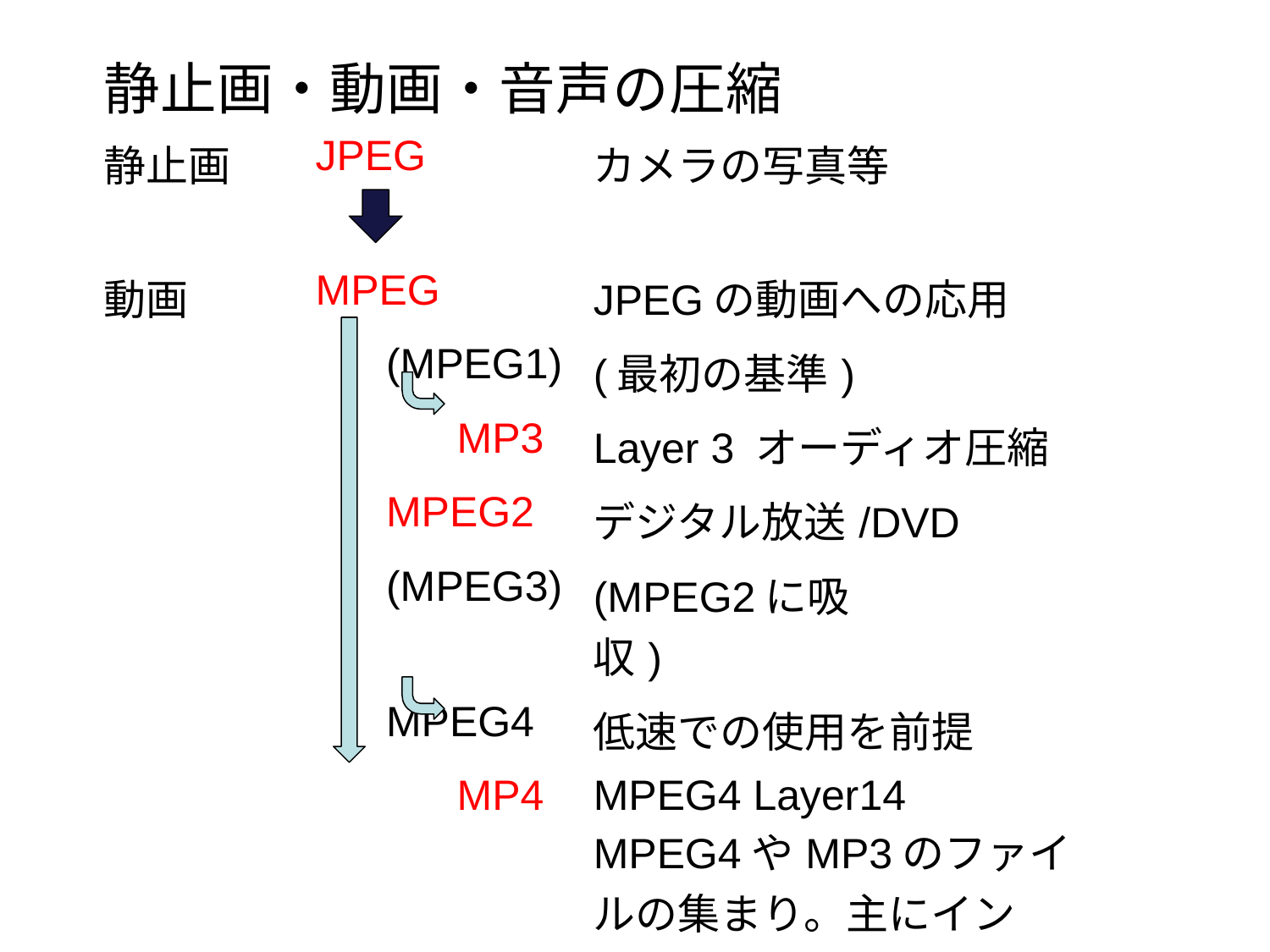

静止画・動画・音声の圧縮
| 静止画 | JPEG | JPEG |  | カメラの写真等 |  |
| --- | --- | --- | --- | --- | --- |
|  |  |  |  |  |  |
| 動画 | MPEG | MPEG |  | JPEGの動画への応用 |  |
|  |  | (MPEG1) |  | (最初の基準) |  |
|  |  |  | MP3 | Layer 3 オーディオ圧縮 |  |
|  |  | MPEG2 |  | デジタル放送/DVD |  |
|  |  | (MPEG3) |  | (MPEG2に吸収) |  |
|  |  | MPEG4 |  | 低速での使用を前提 |  |
|  |  |  | MP4 | MPEG4 Layer14 MPEG4やMP3のファイルの集まり。主にインターネット上の動画で使用 |  |